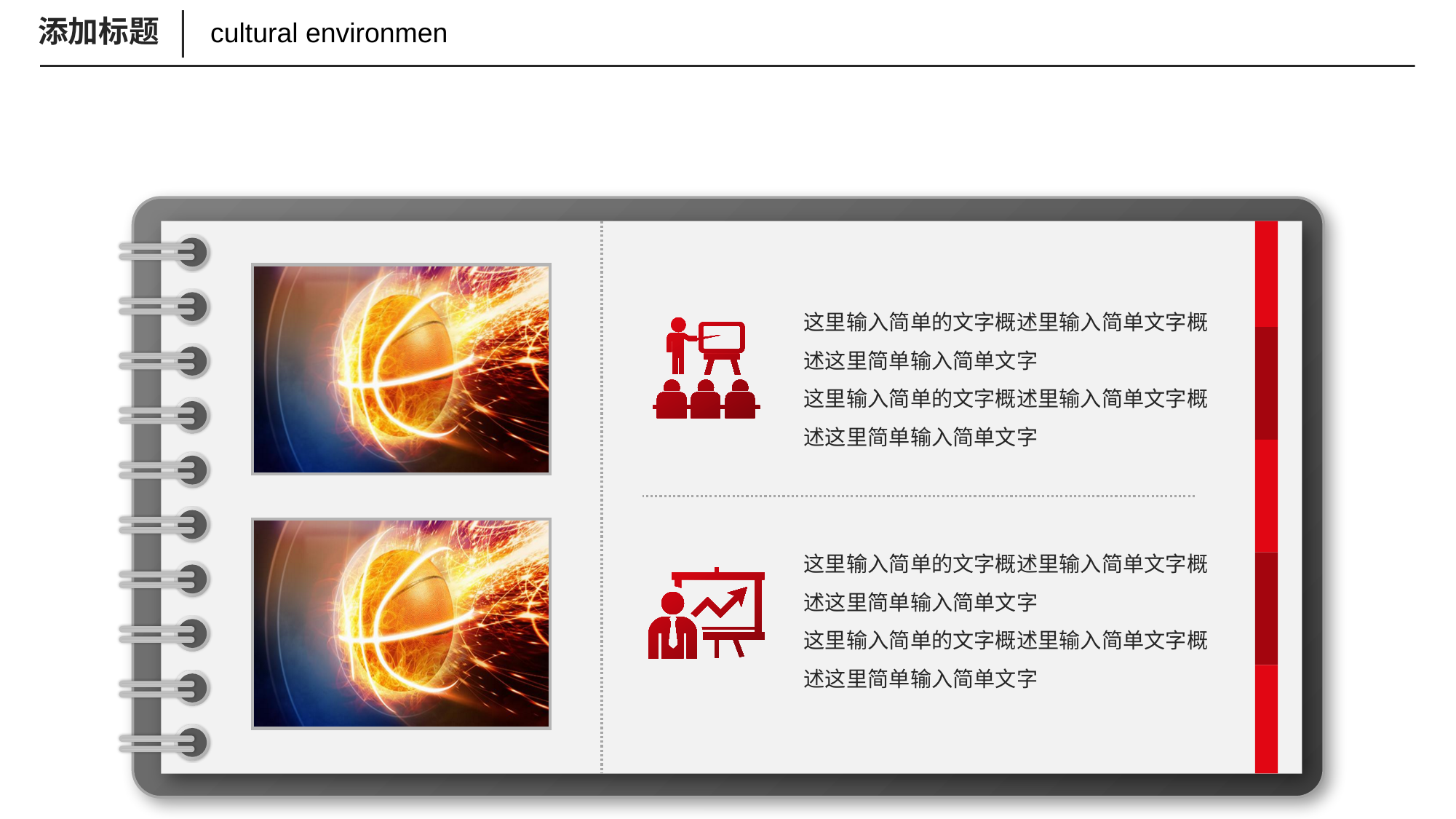

添加标题
cultural environmen

这里输入简单的文字概述里输入简单文字概述这里简单输入简单文字
这里输入简单的文字概述里输入简单文字概述这里简单输入简单文字

这里输入简单的文字概述里输入简单文字概述这里简单输入简单文字
这里输入简单的文字概述里输入简单文字概述这里简单输入简单文字